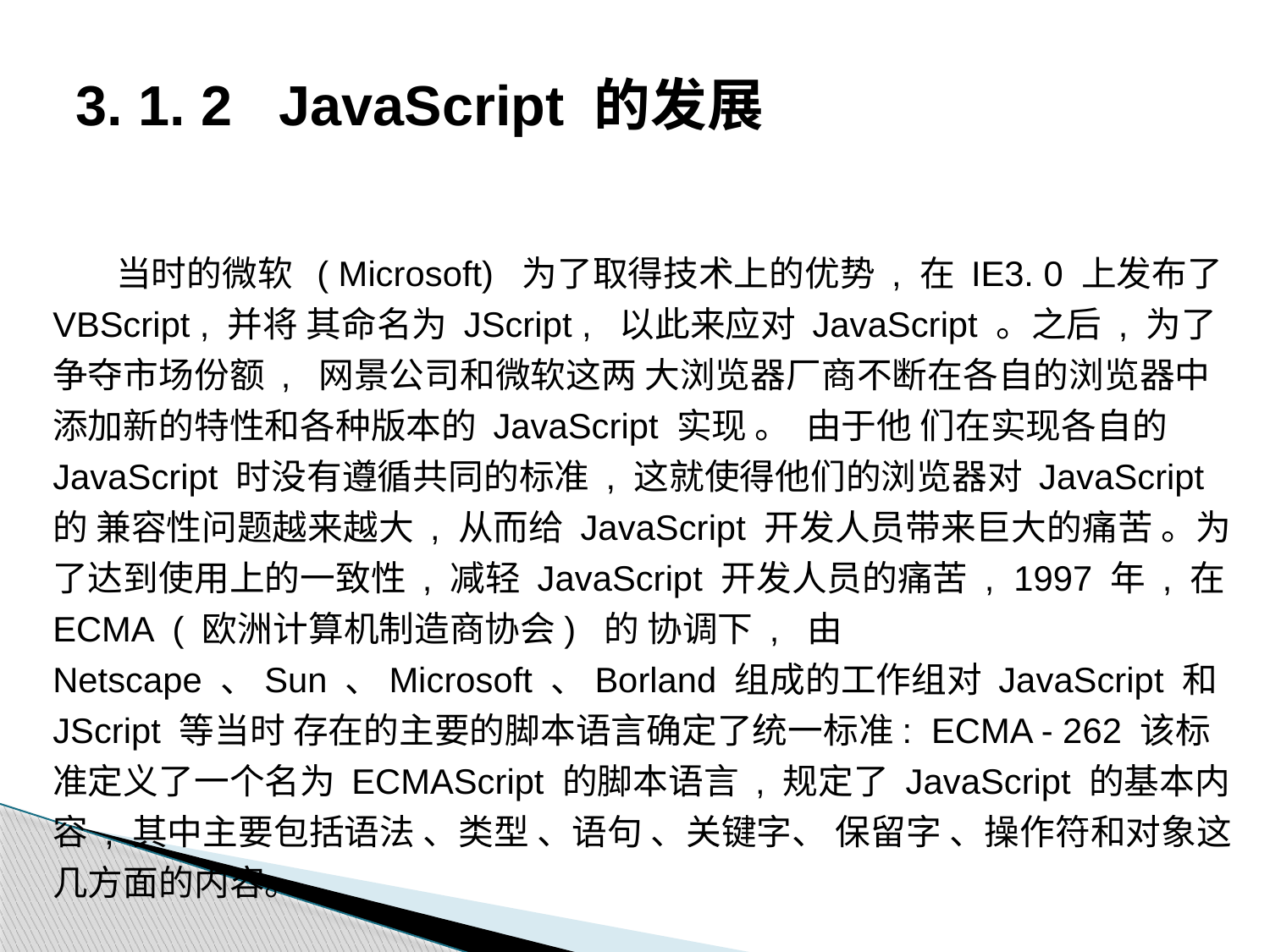

# 3. 1. 2   JavaScript 的发展
当时的微软  ( Microsoft)  为了取得技术上的优势 , 在 IE3. 0 上发布了 VBScript , 并将 其命名为 JScript ,  以此来应对 JavaScript 。之后 , 为了争夺市场份额 ,  网景公司和微软这两 大浏览器厂商不断在各自的浏览器中添加新的特性和各种版本的 JavaScript 实现 。  由于他 们在实现各自的 JavaScript 时没有遵循共同的标准 , 这就使得他们的浏览器对 JavaScript 的 兼容性问题越来越大 , 从而给 JavaScript 开发人员带来巨大的痛苦 。为了达到使用上的一致性 , 减轻 JavaScript 开发人员的痛苦 ,  1997 年 , 在 ECMA  ( 欧洲计算机制造商协会)  的 协调下 ,  由 Netscape 、Sun 、Microsoft 、Borland 组成的工作组对 JavaScript 和 JScript 等当时 存在的主要的脚本语言确定了统一标准:  ECMA - 262 该标准定义了一个名为 ECMAScript 的脚本语言 , 规定了 JavaScript 的基本内容 , 其中主要包括语法 、类型 、语句 、关键字、 保留字 、操作符和对象这几方面的内容。